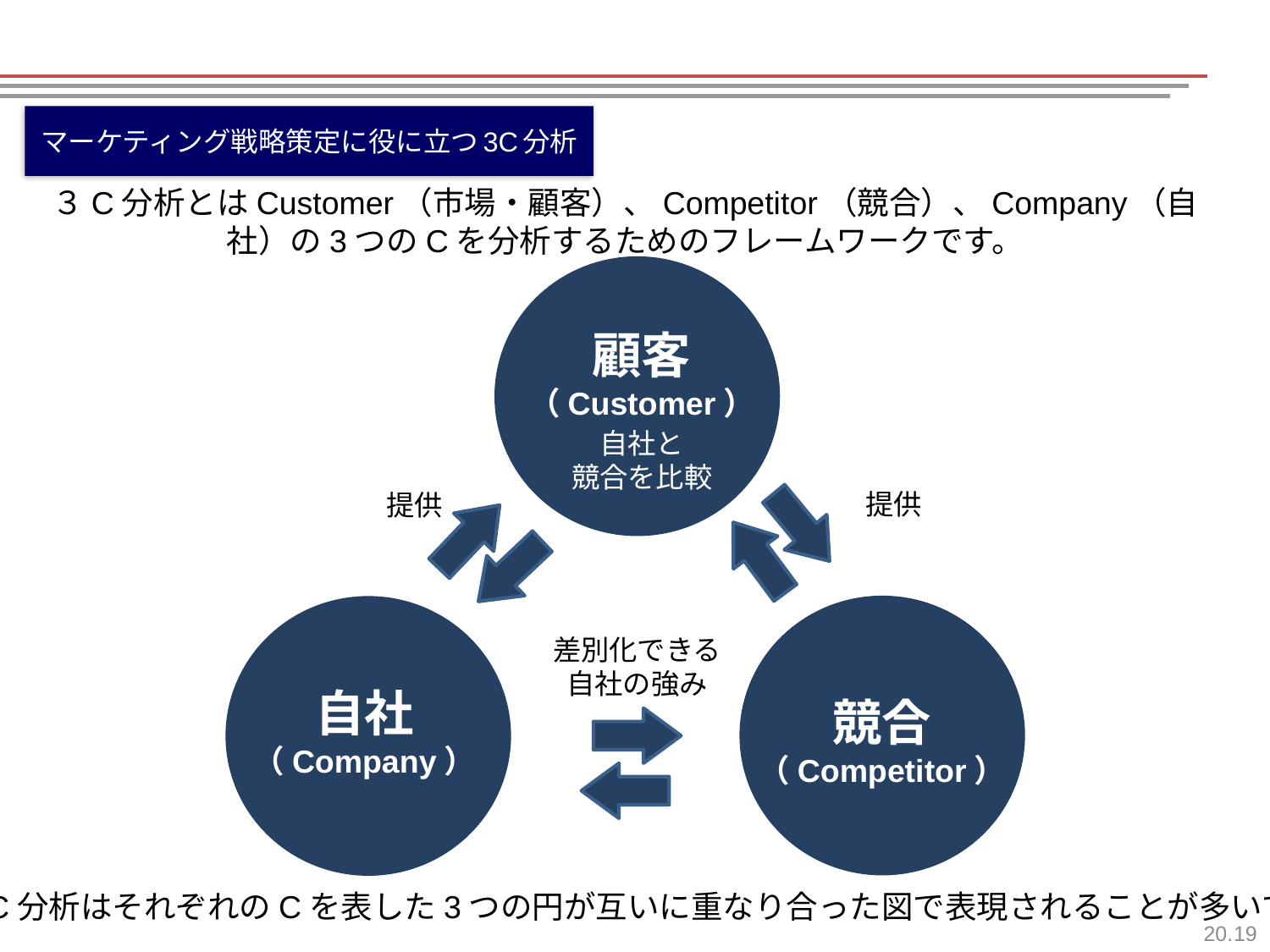

マーケティング戦略策定に役に立つ3C分析
３C分析とはCustomer（市場・顧客）、Competitor（競合）、Company（自社）の3つのCを分析するためのフレームワークです。

顧客
（Customer）
自社と
競合を比較
提供
提供

差別化できる
自社の強み
自社
（Company）
競合
（Competitor）

３C分析はそれぞれのCを表した3つの円が互いに重なり合った図で表現されることが多いです。
19